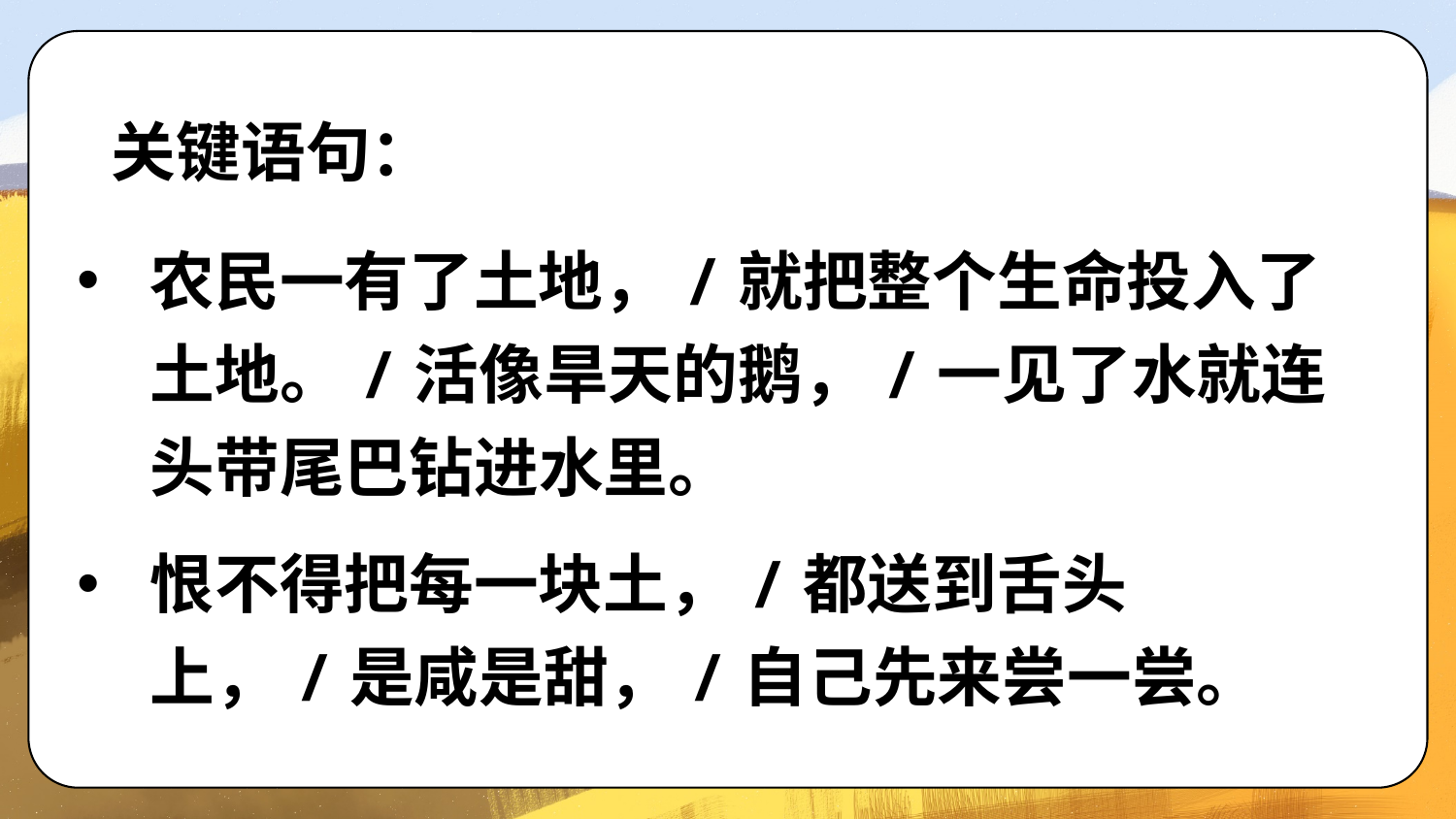

关键语句：
农民一有了土地，/就把整个生命投入了土地。/活像旱天的鹅，/一见了水就连头带尾巴钻进水里。
恨不得把每一块土，/都送到舌头上，/是咸是甜，/自己先来尝一尝。